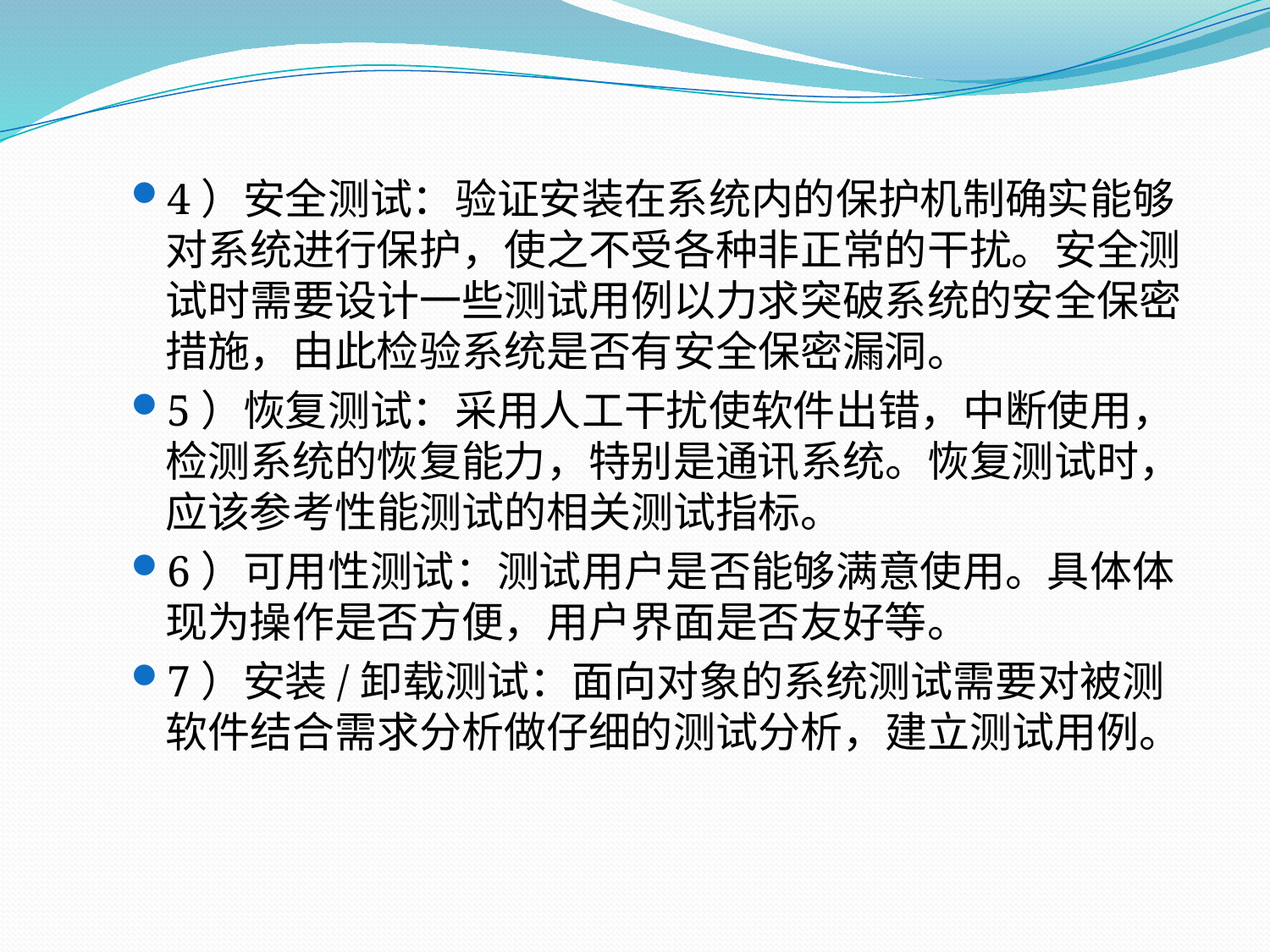

4）安全测试：验证安装在系统内的保护机制确实能够对系统进行保护，使之不受各种非正常的干扰。安全测试时需要设计一些测试用例以力求突破系统的安全保密措施，由此检验系统是否有安全保密漏洞。
5）恢复测试：采用人工干扰使软件出错，中断使用，检测系统的恢复能力，特别是通讯系统。恢复测试时，应该参考性能测试的相关测试指标。
6）可用性测试：测试用户是否能够满意使用。具体体现为操作是否方便，用户界面是否友好等。
7）安装/卸载测试：面向对象的系统测试需要对被测软件结合需求分析做仔细的测试分析，建立测试用例。